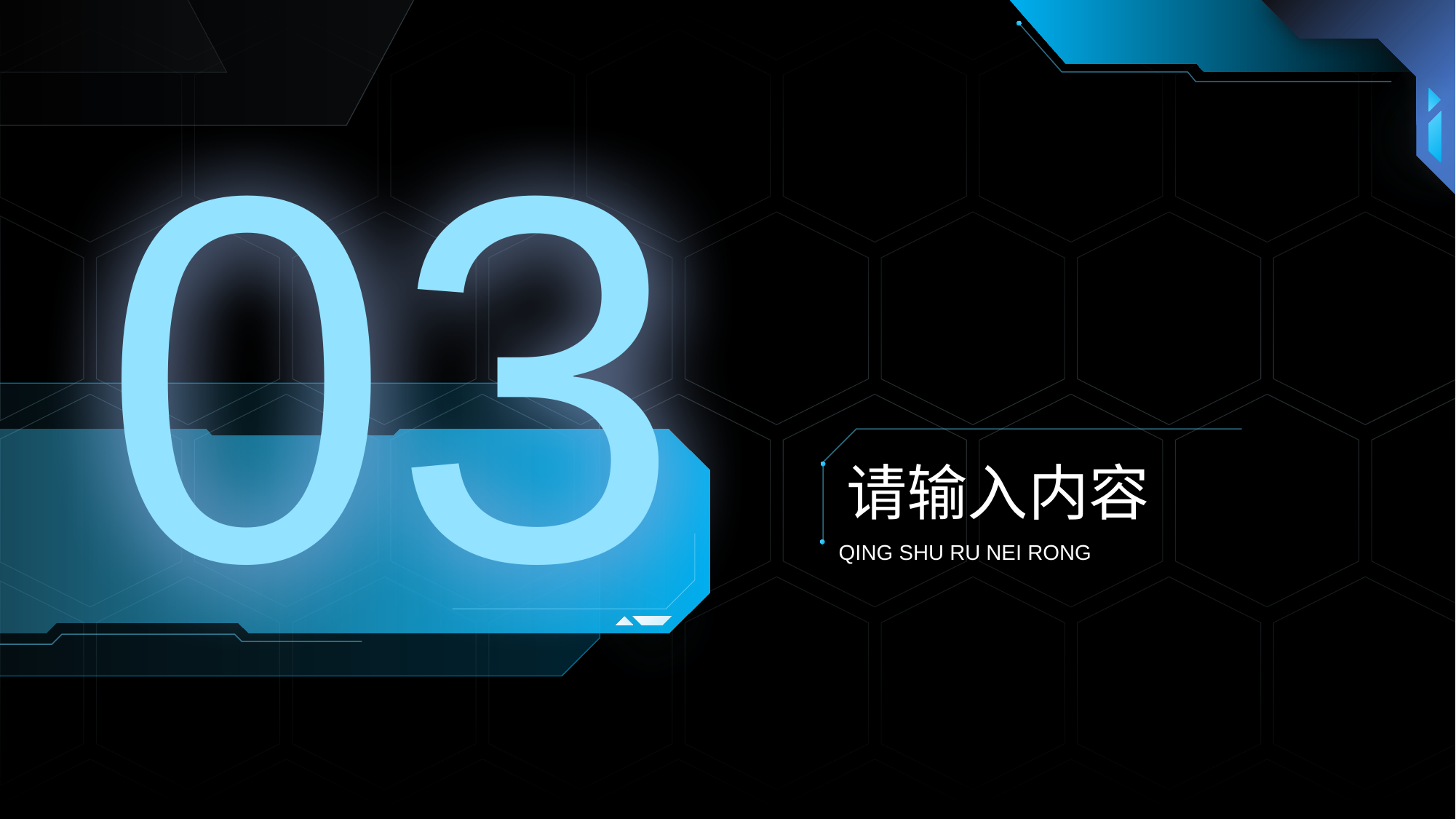

03

请输入内容

QING SHU RU NEI RONG